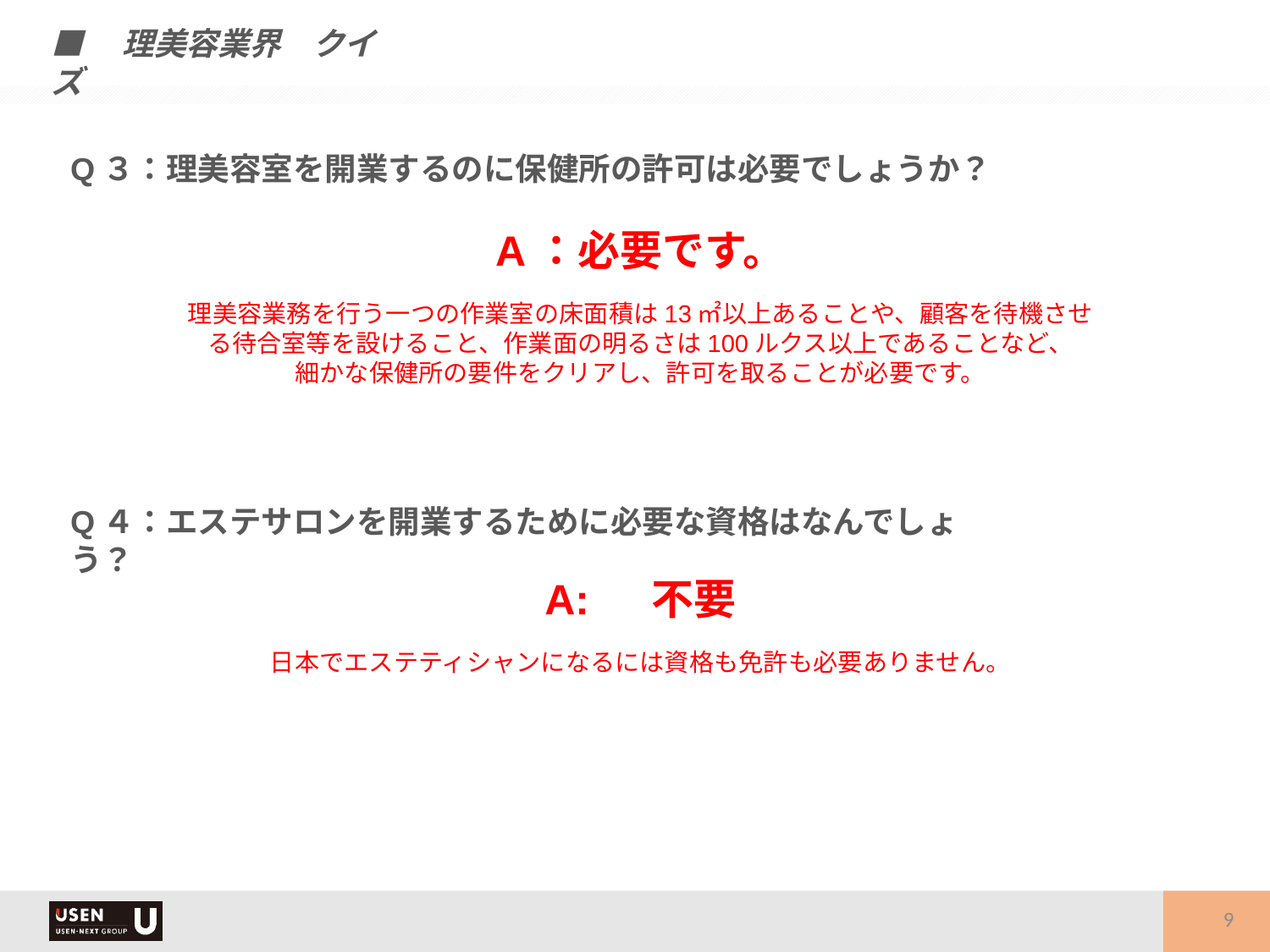

■　理美容業界　クイズ
Q３：理美容室を開業するのに保健所の許可は必要でしょうか？
A：必要です。

理美容業務を行う一つの作業室の床面積は13㎡以上あることや、顧客を待機させ
る待合室等を設けること、作業面の明るさは100ルクス以上であることなど、
細かな保健所の要件をクリアし、許可を取ることが必要です。
Q４：エステサロンを開業するために必要な資格はなんでしょう？
A:　 不要

日本でエステティシャンになるには資格も免許も必要ありません。
9